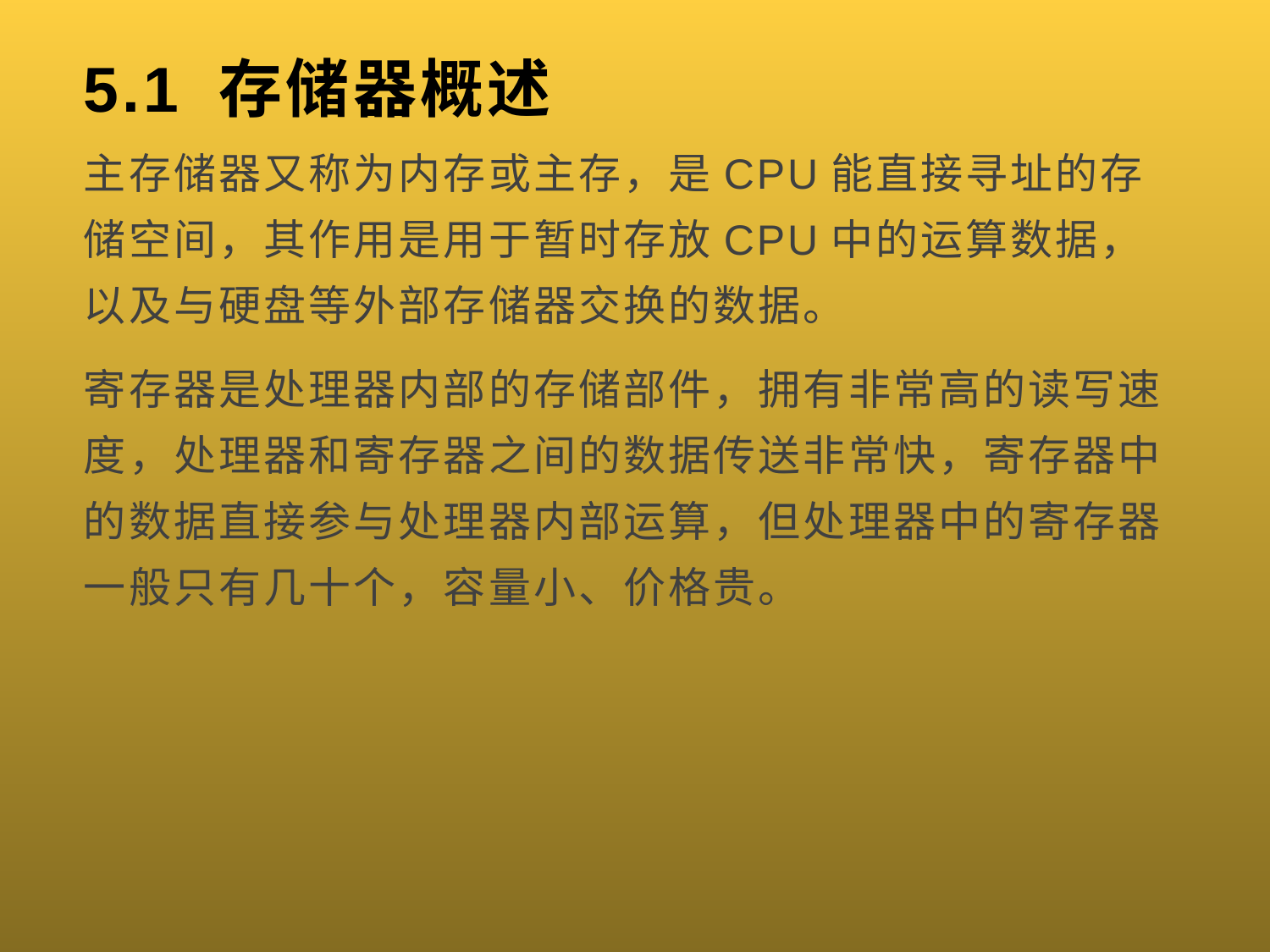

# 5.1 存储器概述
主存储器又称为内存或主存，是CPU能直接寻址的存储空间，其作用是用于暂时存放CPU中的运算数据，以及与硬盘等外部存储器交换的数据。
寄存器是处理器内部的存储部件，拥有非常高的读写速度，处理器和寄存器之间的数据传送非常快，寄存器中的数据直接参与处理器内部运算，但处理器中的寄存器一般只有几十个，容量小、价格贵。